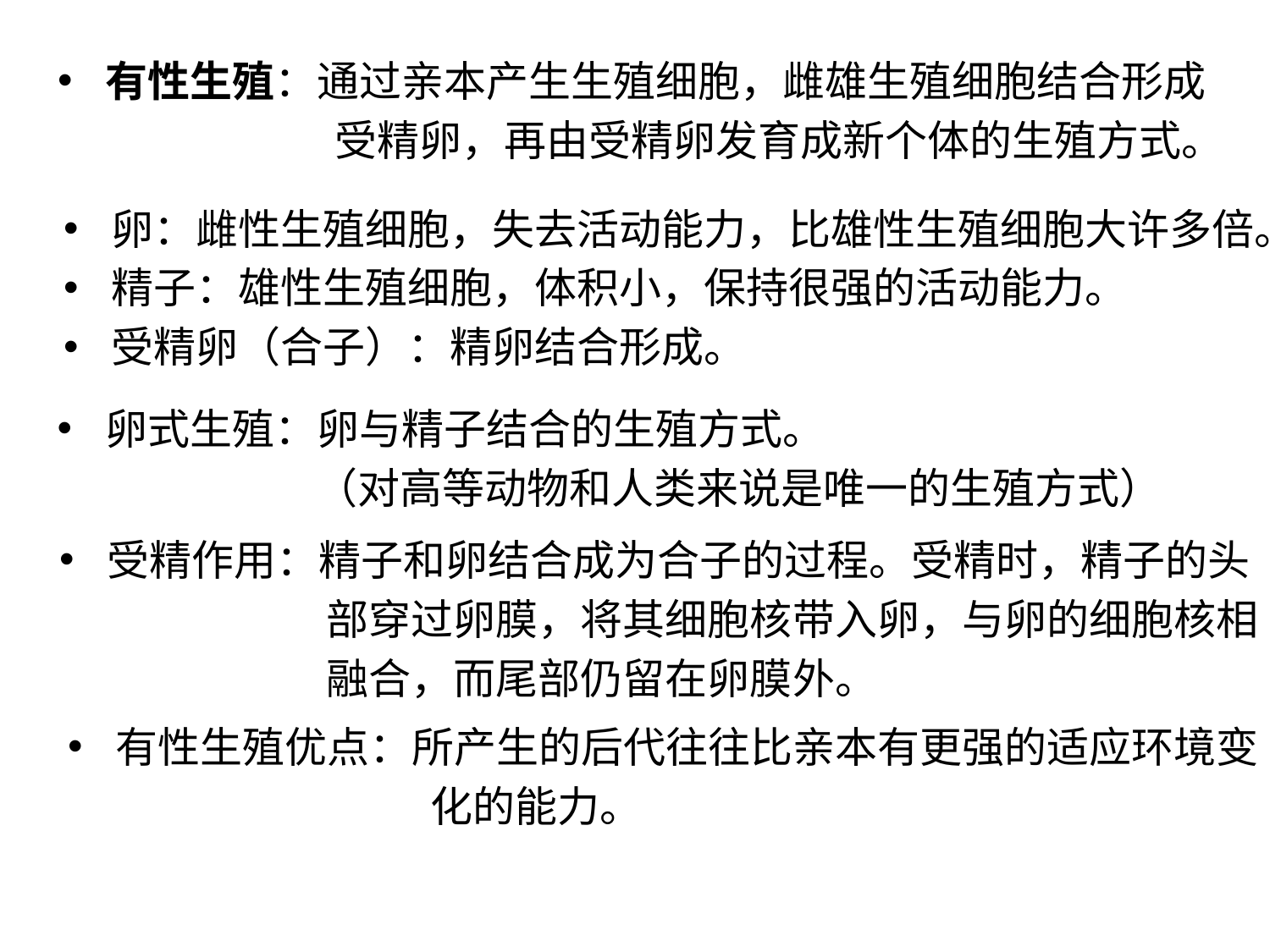

#
有性生殖：通过亲本产生生殖细胞，雌雄生殖细胞结合形成
                            受精卵，再由受精卵发育成新个体的生殖方式。
卵：雌性生殖细胞，失去活动能力，比雄性生殖细胞大许多倍。
精子：雄性生殖细胞，体积小，保持很强的活动能力。
受精卵（合子）：精卵结合形成。
卵式生殖：卵与精子结合的生殖方式。
                          （对高等动物和人类来说是唯一的生殖方式）
受精作用：精子和卵结合成为合子的过程。受精时，精子的头
                           部穿过卵膜，将其细胞核带入卵，与卵的细胞核相
                           融合，而尾部仍留在卵膜外。
有性生殖优点：所产生的后代往往比亲本有更强的适应环境变
                                     化的能力。